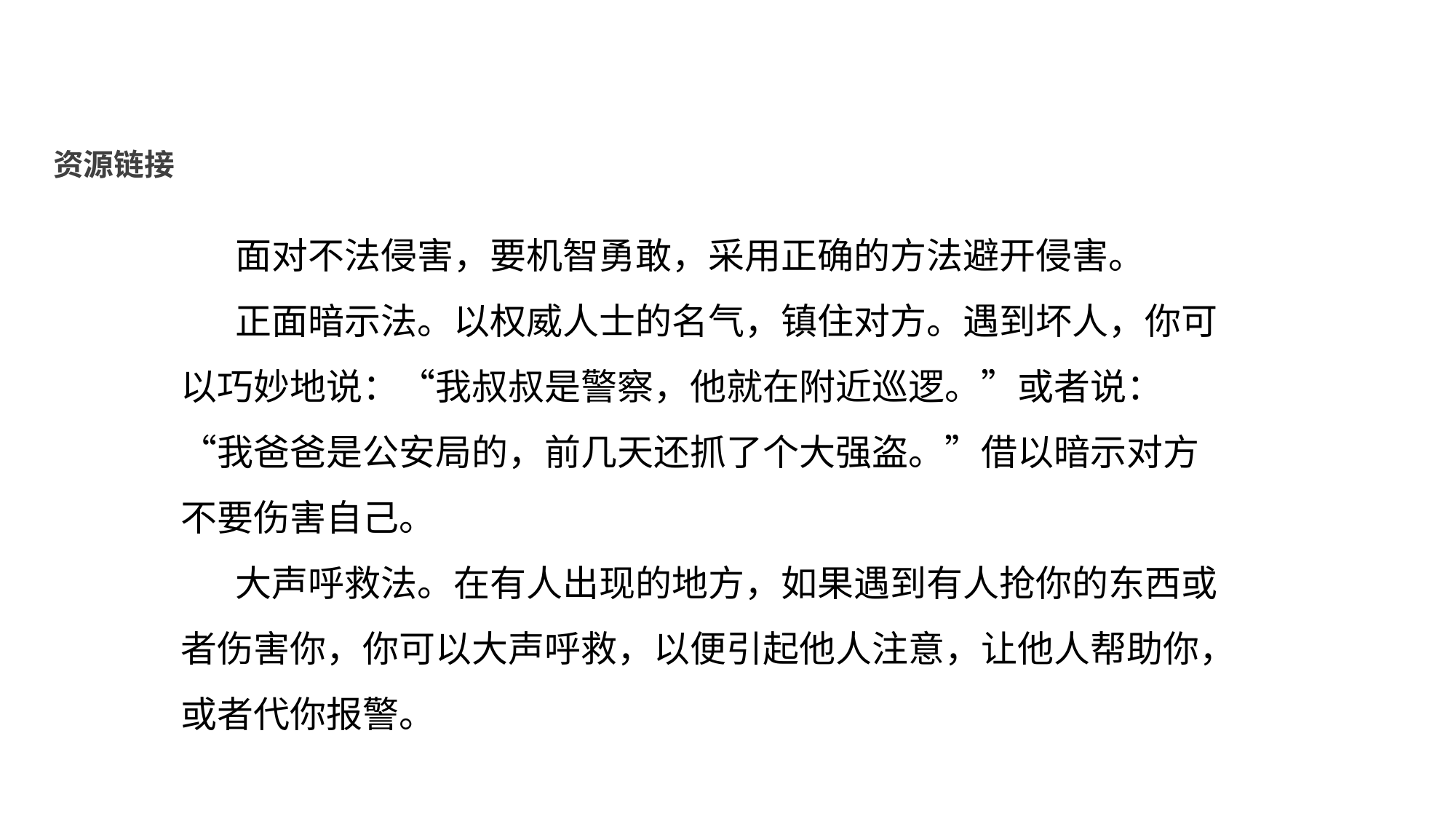

资源链接
面对不法侵害，要机智勇敢，采用正确的方法避开侵害。
正面暗示法。以权威人士的名气，镇住对方。遇到坏人，你可以巧妙地说：“我叔叔是警察，他就在附近巡逻。”或者说：“我爸爸是公安局的，前几天还抓了个大强盗。”借以暗示对方不要伤害自己。
大声呼救法。在有人出现的地方，如果遇到有人抢你的东西或者伤害你，你可以大声呼救，以便引起他人注意，让他人帮助你，或者代你报警。